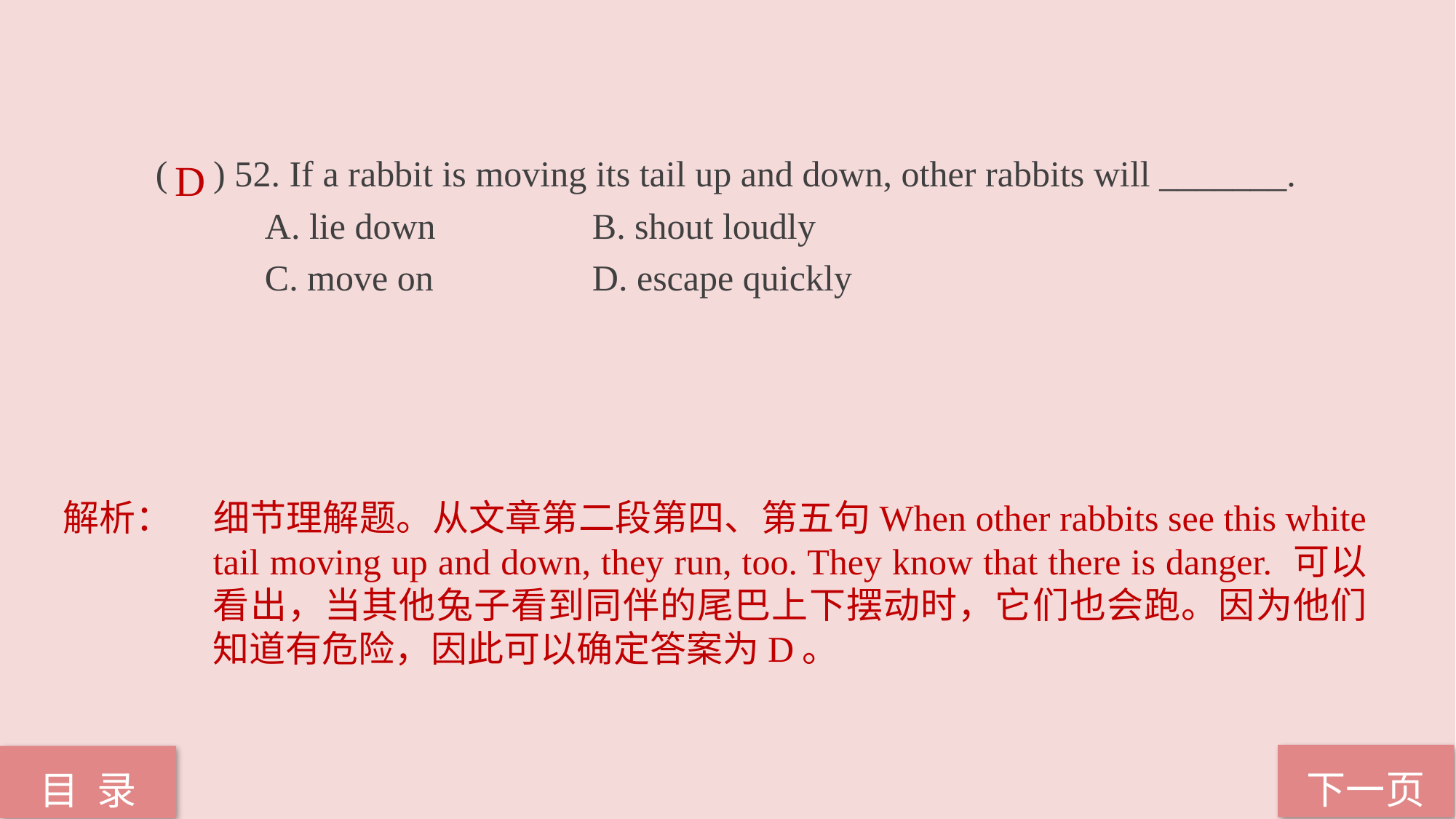

(     ) 52. If a rabbit is moving its tail up and down, other rabbits will _______.
	A. lie down 		B. shout loudly
	C. move on 		D. escape quickly
D
解析：	细节理解题。从文章第二段第四、第五句When other rabbits see this white tail moving up and down, they run, too. They know that there is danger. 可以看出，当其他兔子看到同伴的尾巴上下摆动时，它们也会跑。因为他们知道有危险，因此可以确定答案为D。